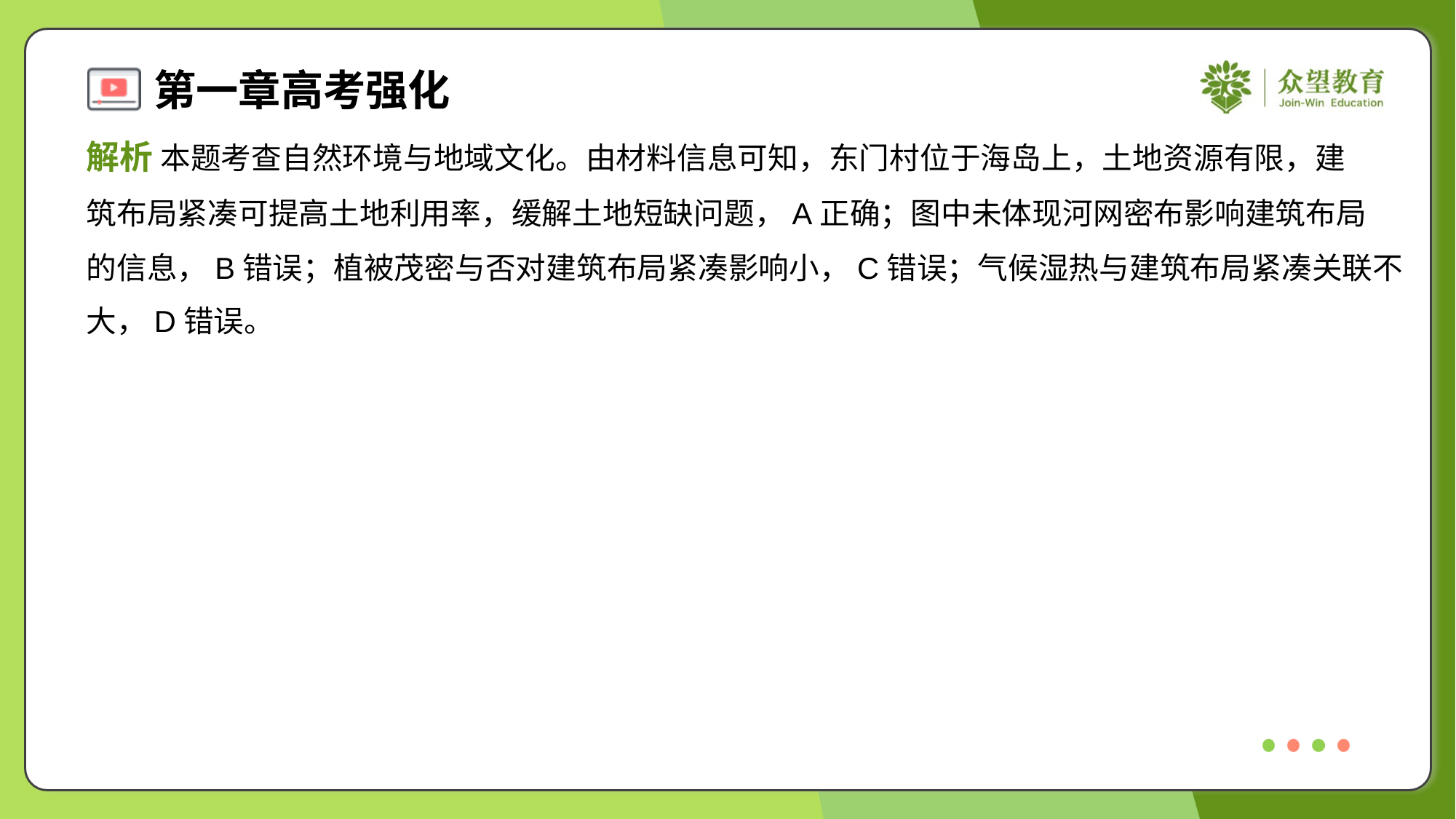

解析 本题考查自然环境与地域文化。由材料信息可知，东门村位于海岛上，土地资源有限，建
筑布局紧凑可提高土地利用率，缓解土地短缺问题，A正确；图中未体现河网密布影响建筑布局
的信息，B错误；植被茂密与否对建筑布局紧凑影响小，C错误；气候湿热与建筑布局紧凑关联不
大，D错误。